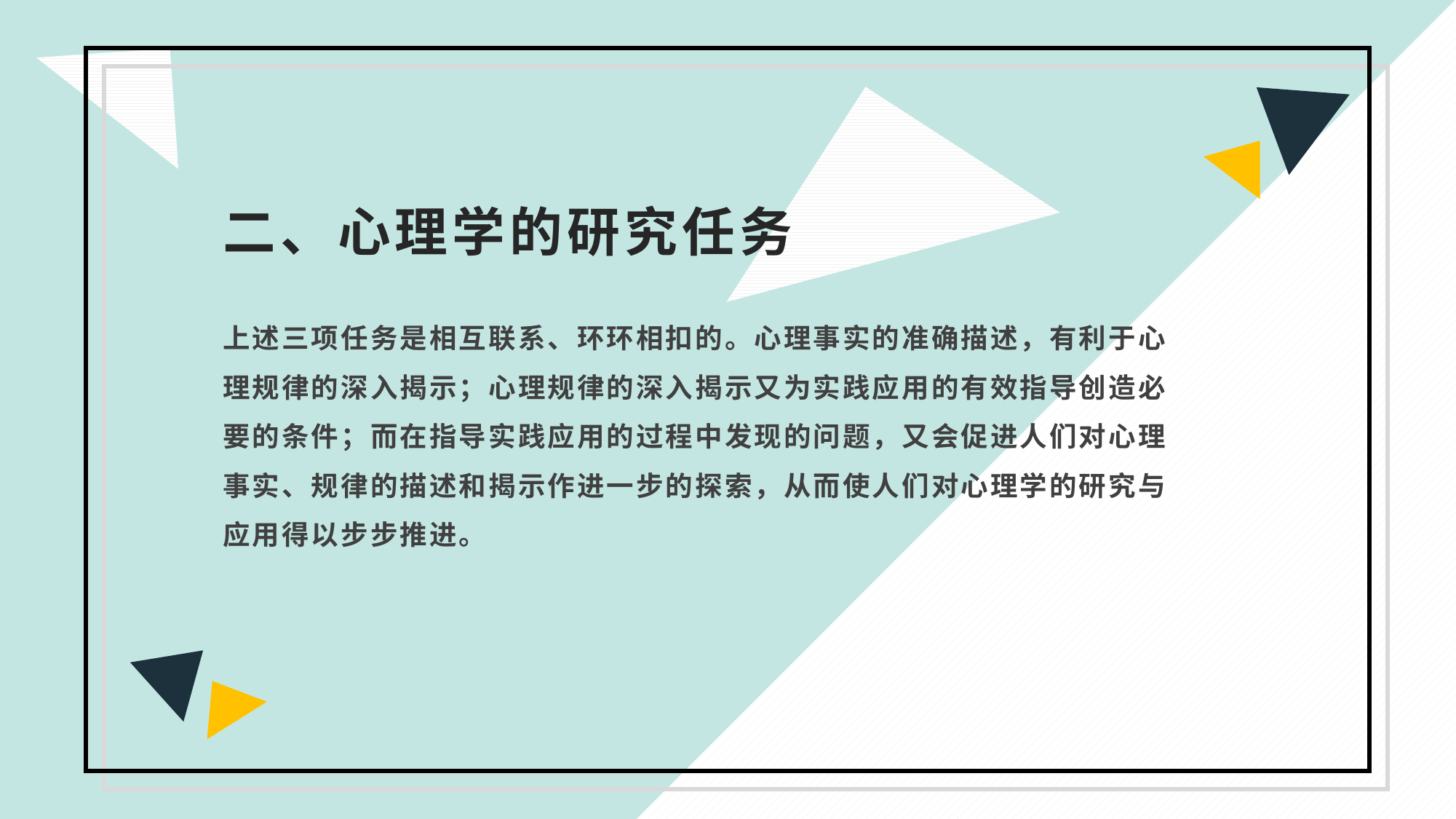

二、心理学的研究任务
上述三项任务是相互联系、环环相扣的。心理事实的准确描述，有利于心理规律的深入揭示；心理规律的深入揭示又为实践应用的有效指导创造必要的条件；而在指导实践应用的过程中发现的问题，又会促进人们对心理事实、规律的描述和揭示作进一步的探索，从而使人们对心理学的研究与应用得以步步推进。